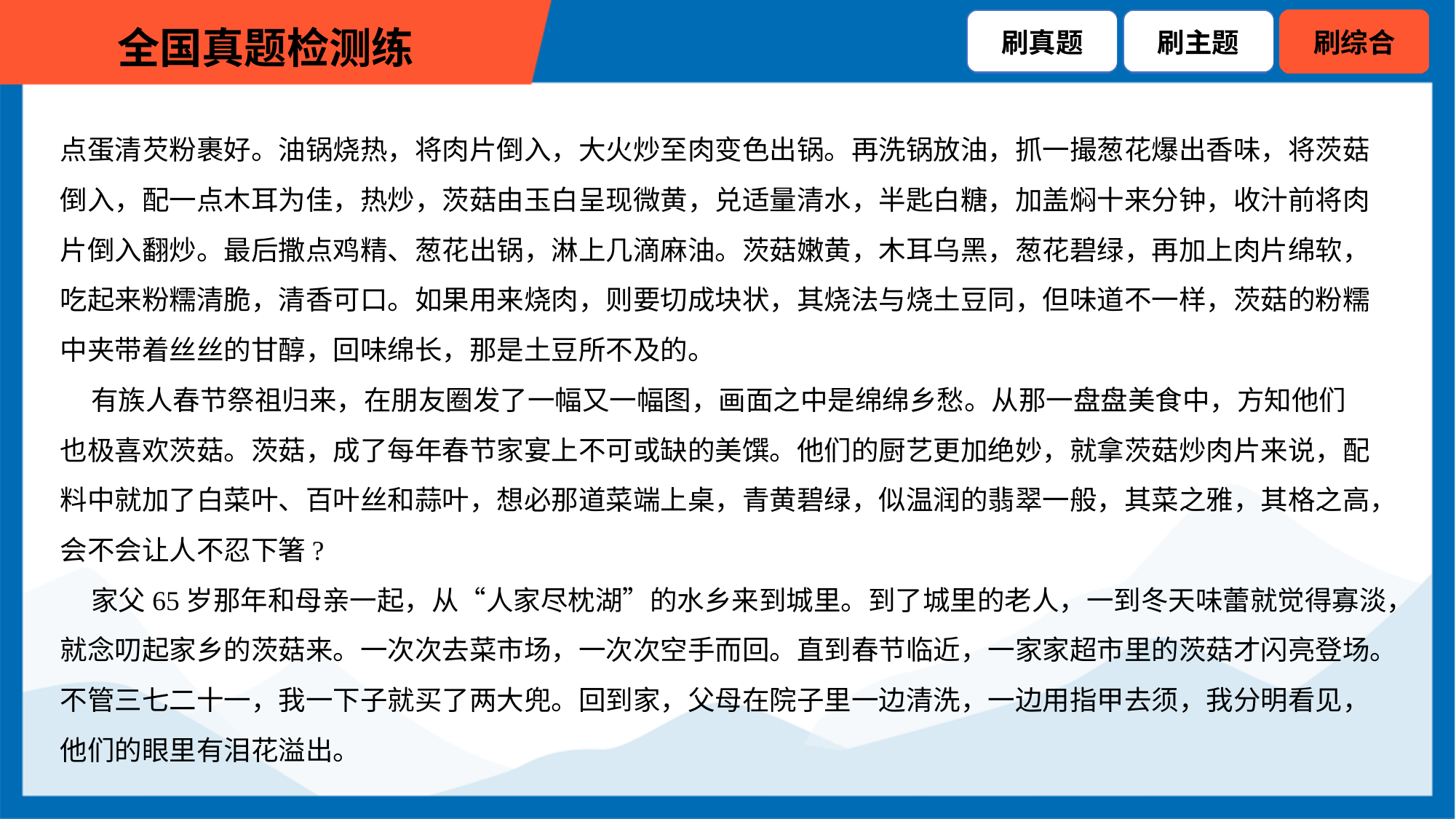

点蛋清芡粉裹好。油锅烧热，将肉片倒入，大火炒至肉变色出锅。再洗锅放油，抓一撮葱花爆出香味，将茨菇
倒入，配一点木耳为佳，热炒，茨菇由玉白呈现微黄，兑适量清水，半匙白糖，加盖焖十来分钟，收汁前将肉
片倒入翻炒。最后撒点鸡精、葱花出锅，淋上几滴麻油。茨菇嫩黄，木耳乌黑，葱花碧绿，再加上肉片绵软，
吃起来粉糯清脆，清香可口。如果用来烧肉，则要切成块状，其烧法与烧土豆同，但味道不一样，茨菇的粉糯
中夹带着丝丝的甘醇，回味绵长，那是土豆所不及的。
    有族人春节祭祖归来，在朋友圈发了一幅又一幅图，画面之中是绵绵乡愁。从那一盘盘美食中，方知他们
也极喜欢茨菇。茨菇，成了每年春节家宴上不可或缺的美馔。他们的厨艺更加绝妙，就拿茨菇炒肉片来说，配
料中就加了白菜叶、百叶丝和蒜叶，想必那道菜端上桌，青黄碧绿，似温润的翡翠一般，其菜之雅，其格之高，
会不会让人不忍下箸?
    家父65岁那年和母亲一起，从“人家尽枕湖”的水乡来到城里。到了城里的老人，一到冬天味蕾就觉得寡淡，
就念叨起家乡的茨菇来。一次次去菜市场，一次次空手而回。直到春节临近，一家家超市里的茨菇才闪亮登场。
不管三七二十一，我一下子就买了两大兜。回到家，父母在院子里一边清洗，一边用指甲去须，我分明看见，
他们的眼里有泪花溢出。